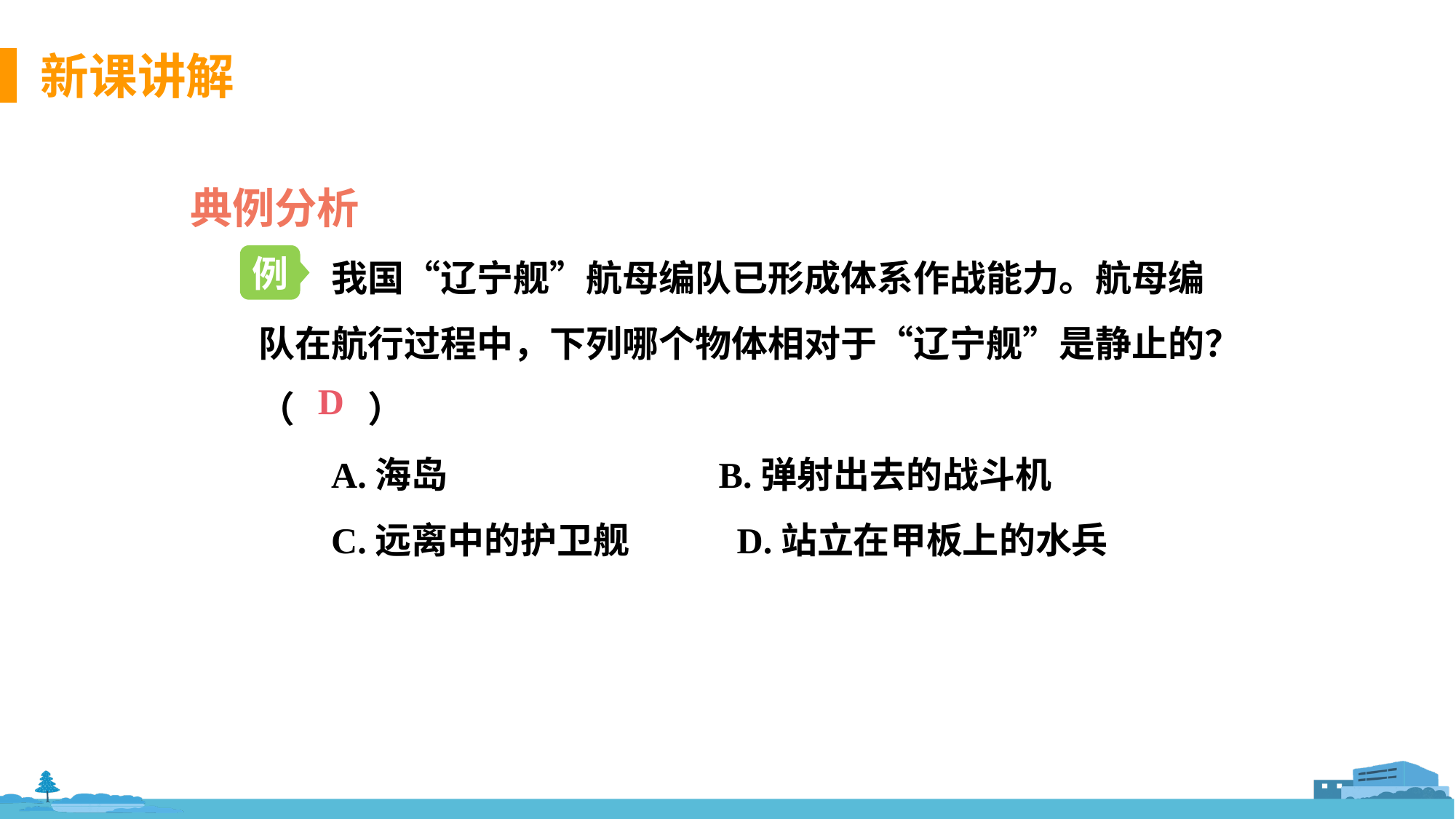

典例分析
我国“辽宁舰”航母编队已形成体系作战能力。航母编队在航行过程中，下列哪个物体相对于“辽宁舰”是静止的？（　　）
A.海岛                                B.弹射出去的战斗机
C.远离中的护卫舰            D.站立在甲板上的水兵

例
D